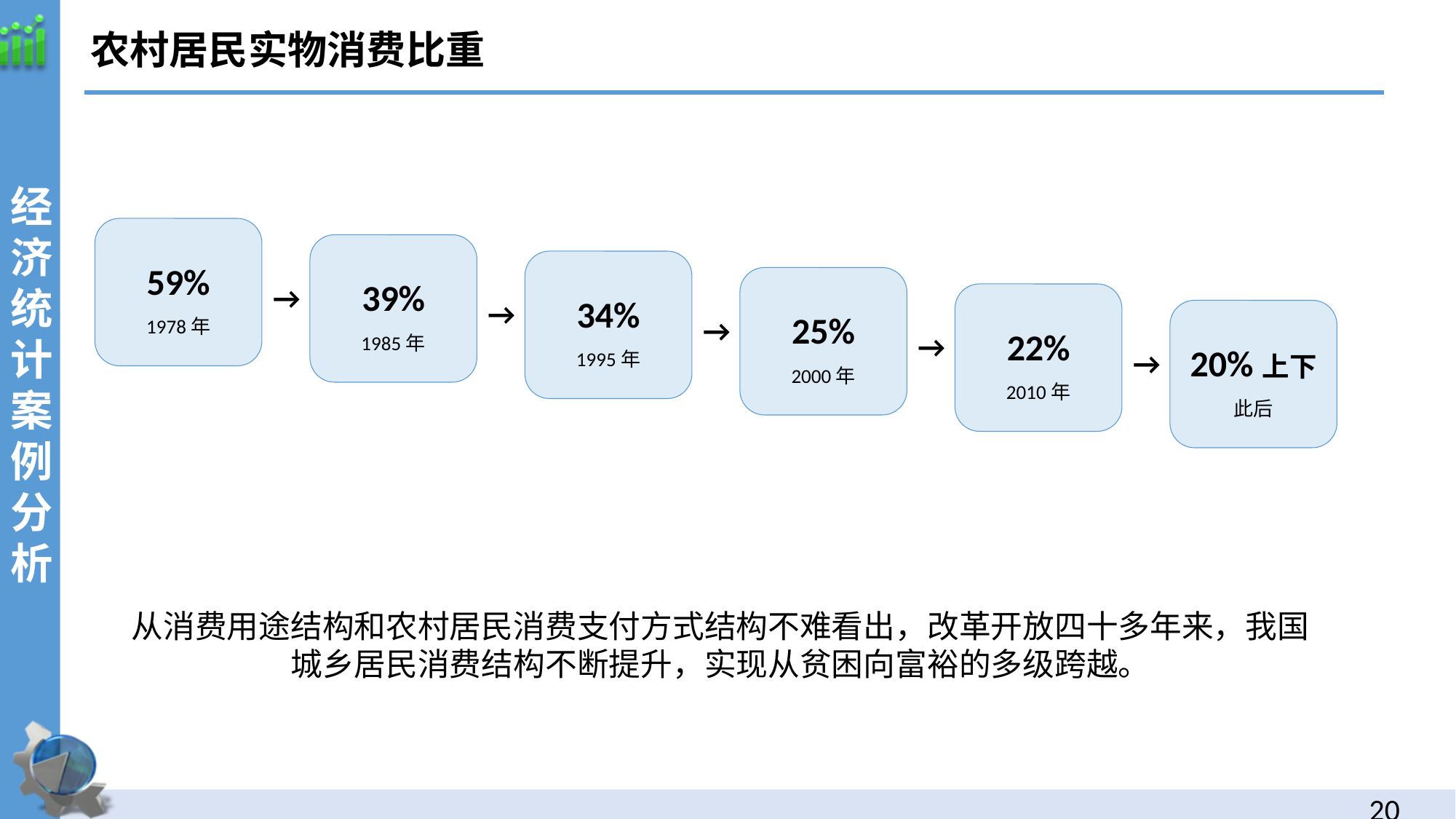

农村居民实物消费比重

经济统计案例分析

59%

39%
→

34%
→

25%
→
1978年
22%
→
1985年
20%上下
→
1995年
2000年
2010年
此后
从消费用途结构和农村居民消费支付方式结构不难看出，改革开放四十多年来，我国城乡居民消费结构不断提升，实现从贫困向富裕的多级跨越。
20